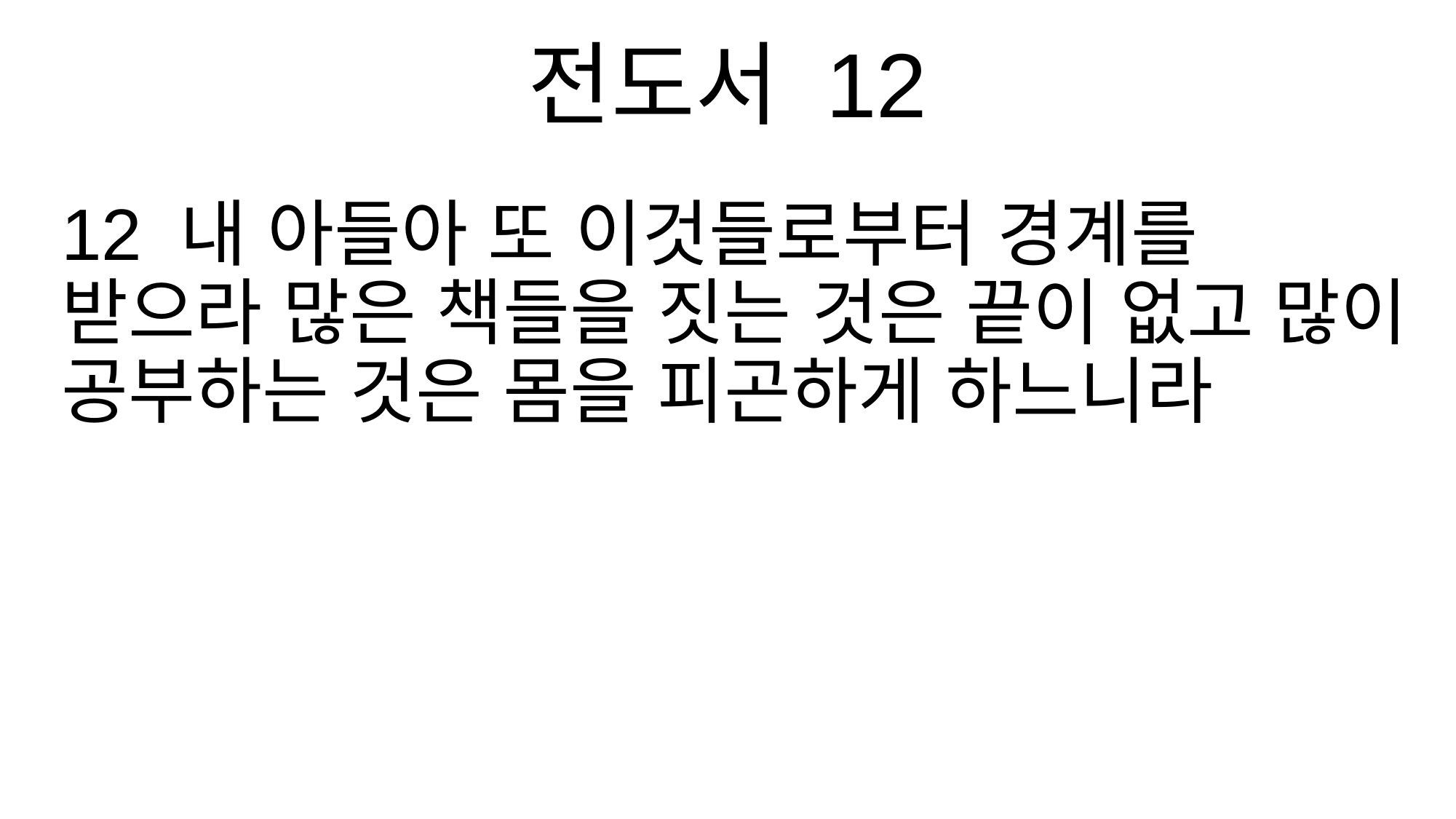

전도서 12
12 내 아들아 또 이것들로부터 경계를 받으라 많은 책들을 짓는 것은 끝이 없고 많이 공부하는 것은 몸을 피곤하게 하느니라